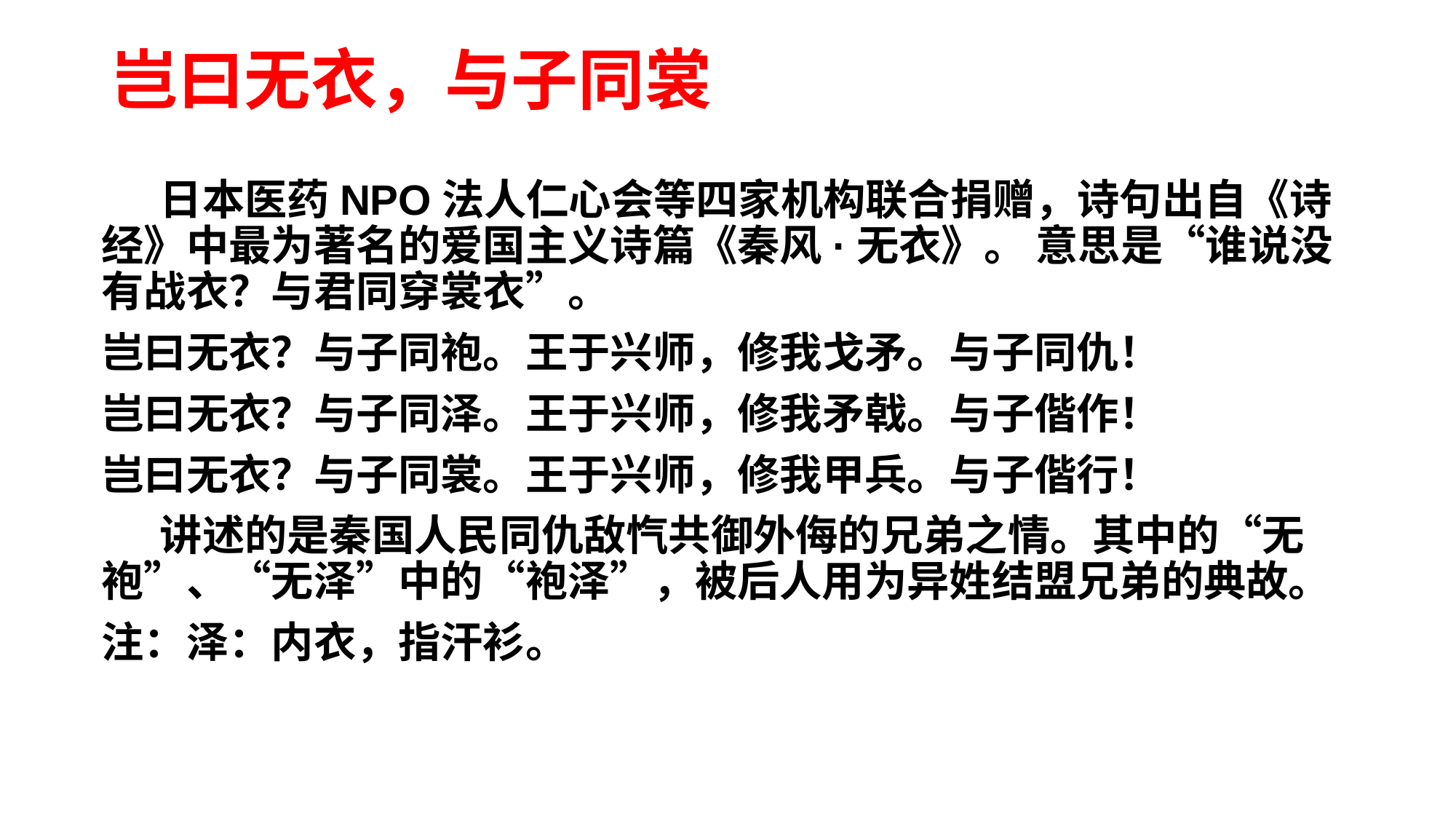

# 岂曰无衣，与子同裳
     日本医药NPO法人仁心会等四家机构联合捐赠，诗句出自《诗经》中最为著名的爱国主义诗篇《秦风·无衣》。 意思是“谁说没有战衣？与君同穿裳衣”。
岂曰无衣？与子同袍。王于兴师，修我戈矛。与子同仇！
岂曰无衣？与子同泽。王于兴师，修我矛戟。与子偕作！
岂曰无衣？与子同裳。王于兴师，修我甲兵。与子偕行！
     讲述的是秦国人民同仇敌忾共御外侮的兄弟之情。其中的“无袍”、“无泽”中的“袍泽”，被后人用为异姓结盟兄弟的典故。
注：泽：内衣，指汗衫。